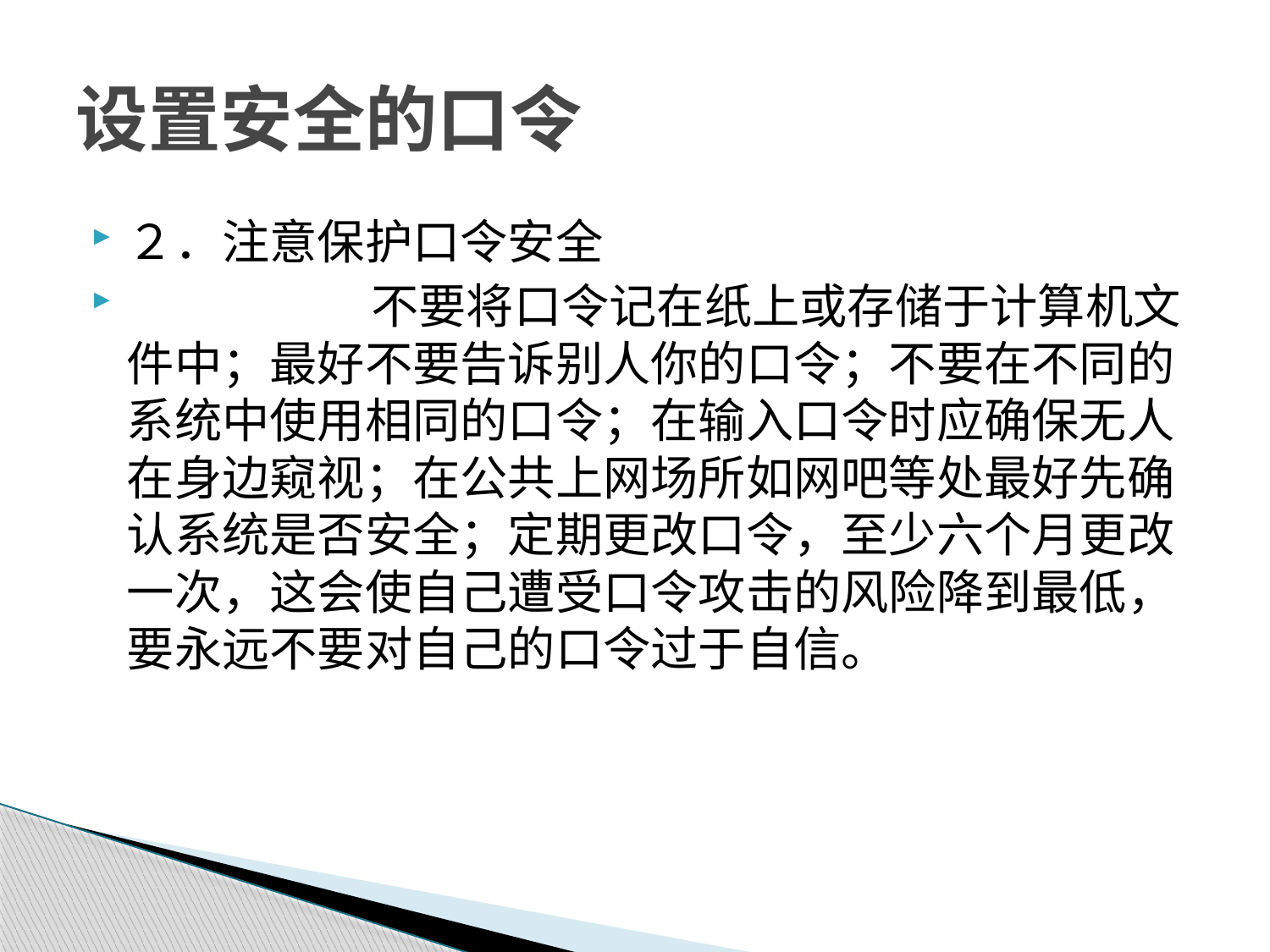

# 设置安全的口令
２．注意保护口令安全
    　　　　不要将口令记在纸上或存储于计算机文件中；最好不要告诉别人你的口令；不要在不同的系统中使用相同的口令；在输入口令时应确保无人在身边窥视；在公共上网场所如网吧等处最好先确认系统是否安全；定期更改口令，至少六个月更改一次，这会使自己遭受口令攻击的风险降到最低，要永远不要对自己的口令过于自信。